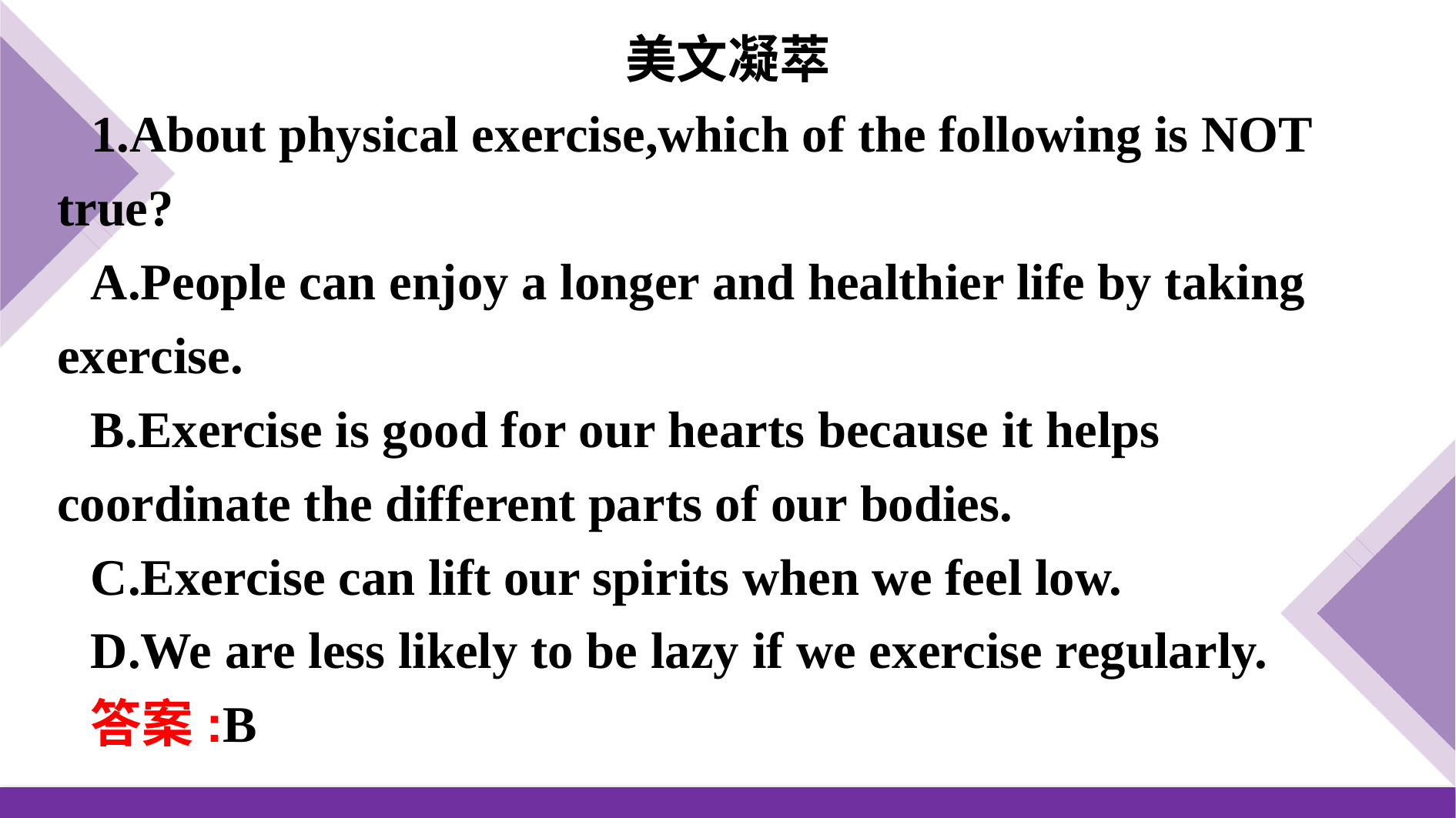

美文凝萃
1.About physical exercise,which of the following is NOT true?
A.People can enjoy a longer and healthier life by taking exercise.
B.Exercise is good for our hearts because it helps coordinate the different parts of our bodies.
C.Exercise can lift our spirits when we feel low.
D.We are less likely to be lazy if we exercise regularly.
答案:B